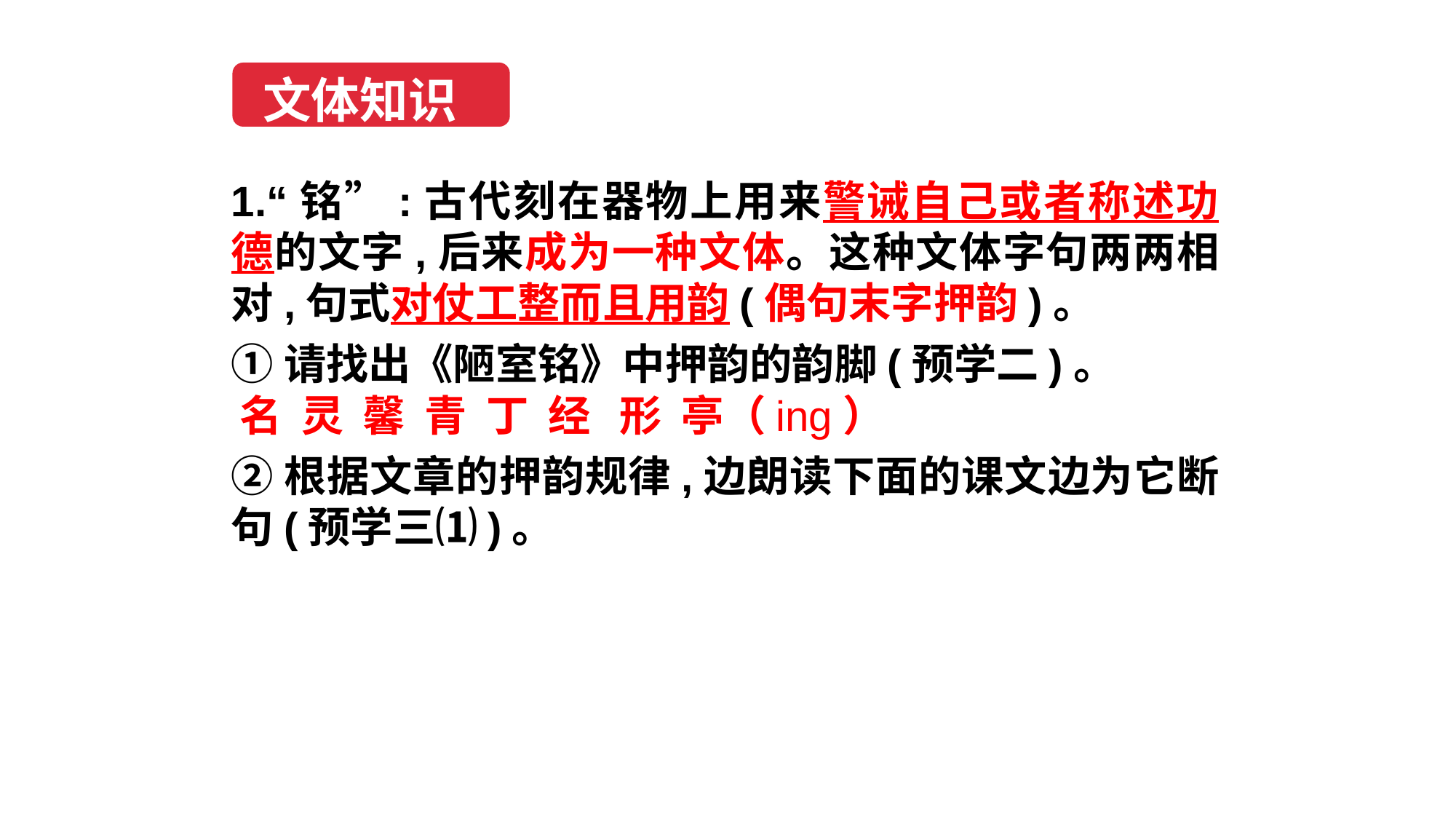

文体知识
1.“铭”:古代刻在器物上用来警诫自己或者称述功德的文字,后来成为一种文体。这种文体字句两两相对,句式对仗工整而且用韵(偶句末字押韵)。
①请找出《陋室铭》中押韵的韵脚(预学二)。

②根据文章的押韵规律,边朗读下面的课文边为它断句(预学三⑴)。
名  灵  馨  青  丁  经   形  亭（ing）